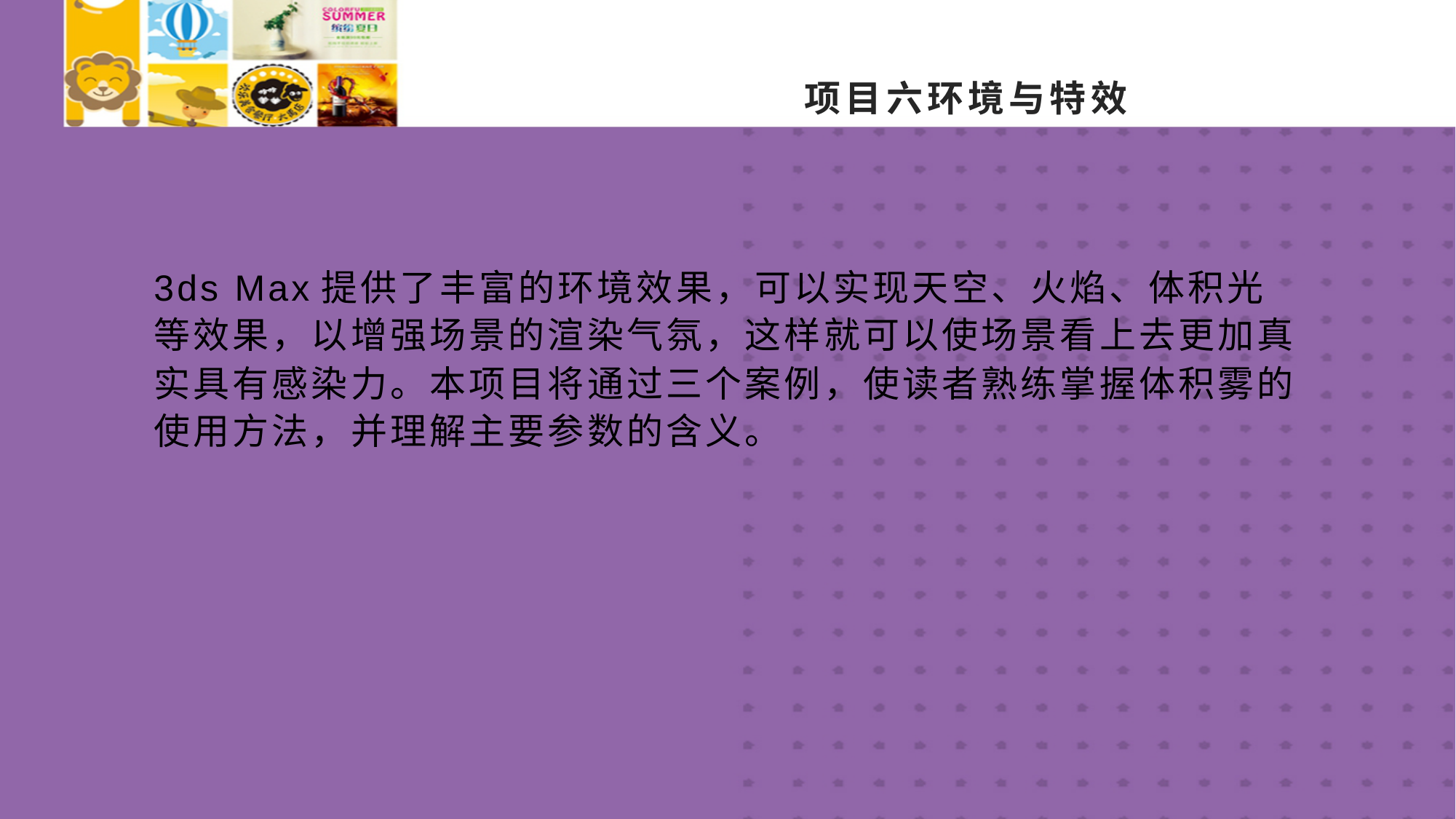

# 项目六环境与特效
3ds Max提供了丰富的环境效果，可以实现天空、火焰、体积光等效果，以增强场景的渲染气氛，这样就可以使场景看上去更加真实具有感染力。本项目将通过三个案例，使读者熟练掌握体积雾的使用方法，并理解主要参数的含义。